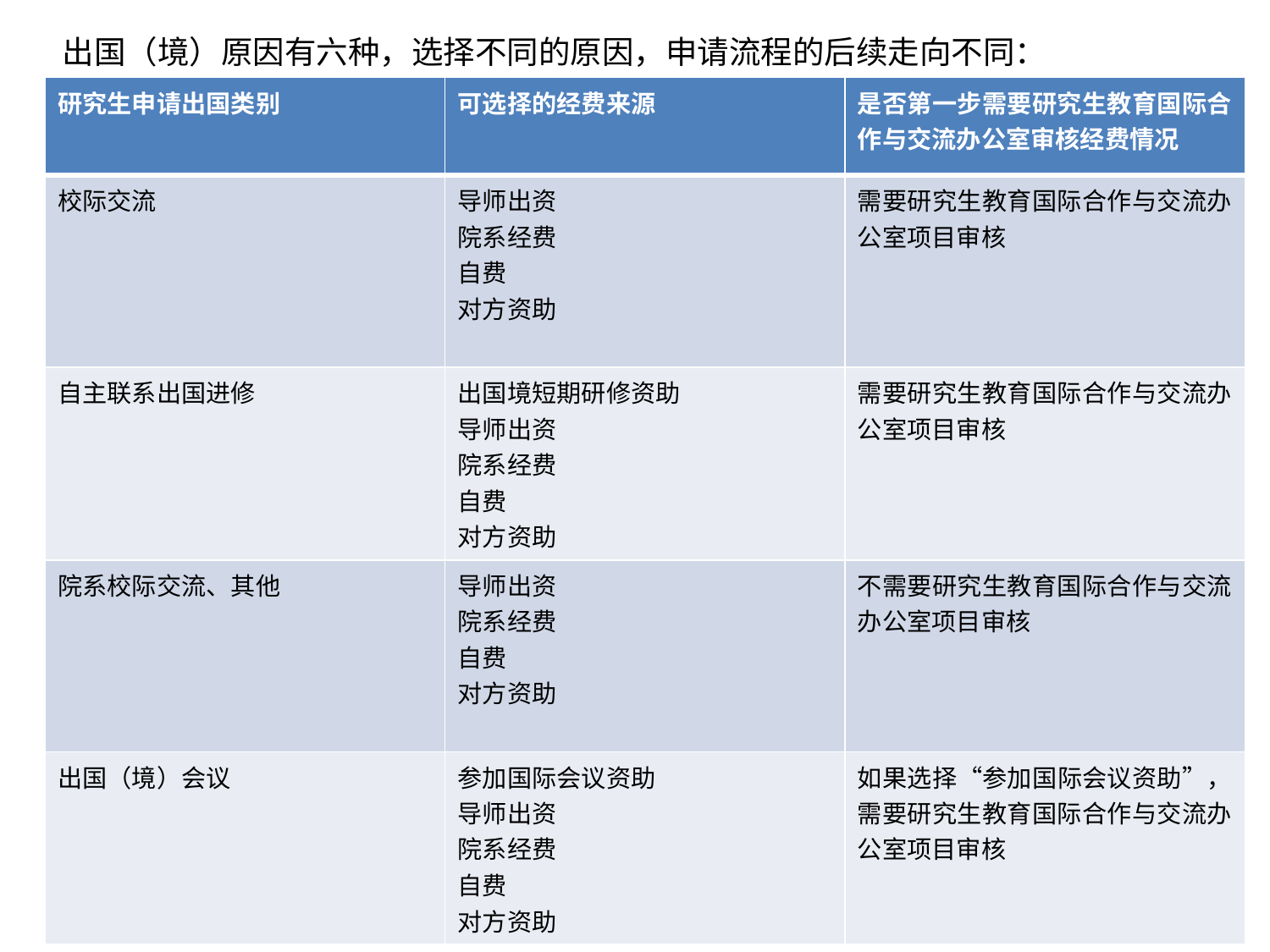

出国（境）原因有六种，选择不同的原因，申请流程的后续走向不同：
| 研究生申请出国类别 | 可选择的经费来源 | 是否第一步需要研究生教育国际合作与交流办公室审核经费情况 |
| --- | --- | --- |
| 校际交流 | 导师出资 院系经费 自费 对方资助 | 需要研究生教育国际合作与交流办公室项目审核 |
| 自主联系出国进修 | 出国境短期研修资助 导师出资 院系经费 自费 对方资助 | 需要研究生教育国际合作与交流办公室项目审核 |
| 院系校际交流、其他 | 导师出资 院系经费 自费 对方资助 | 不需要研究生教育国际合作与交流办公室项目审核 |
| 出国（境）会议 | 参加国际会议资助 导师出资 院系经费 自费 对方资助 | 如果选择“参加国际会议资助”，需要研究生教育国际合作与交流办公室项目审核 |